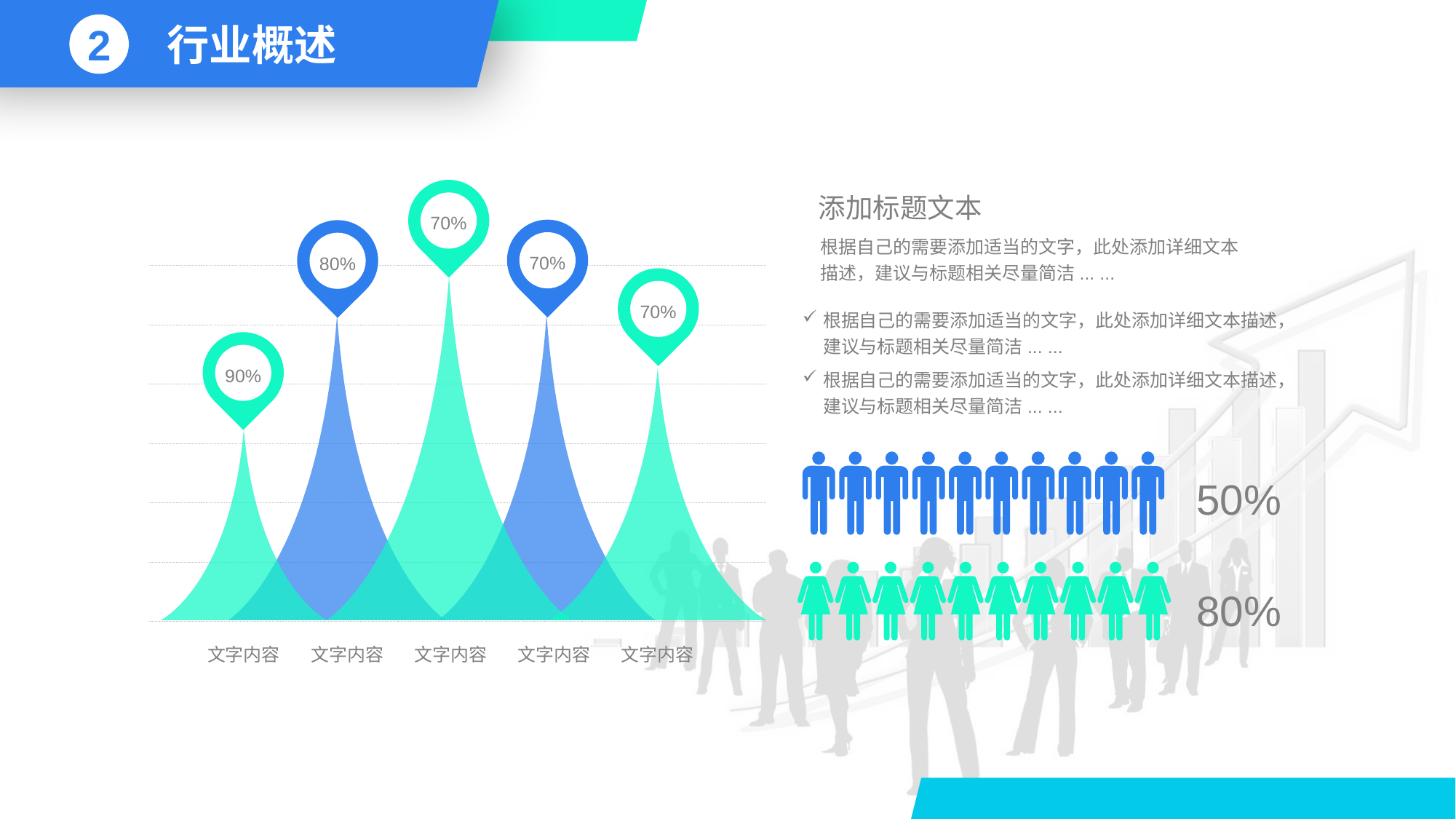

2
行业概述

70%
添加标题文本

70%

80%
根据自己的需要添加适当的文字，此处添加详细文本描述，建议与标题相关尽量简洁... ...

70%

根据自己的需要添加适当的文字，此处添加详细文本描述，建议与标题相关尽量简洁... ...

90%
根据自己的需要添加适当的文字，此处添加详细文本描述，建议与标题相关尽量简洁... ...

50%

80%
文字内容
文字内容
文字内容
文字内容
文字内容